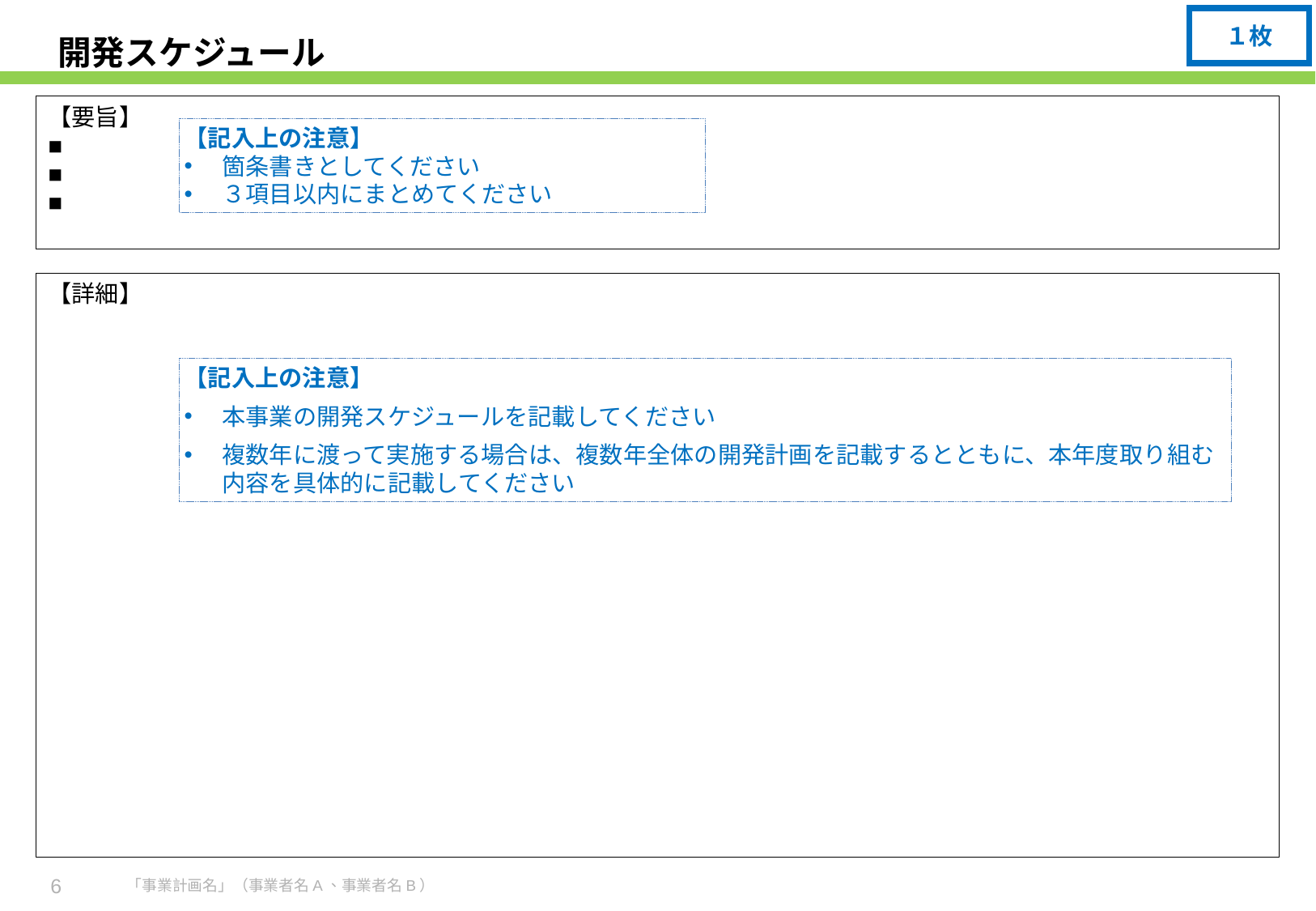

１枚
# 開発スケジュール
【要旨】
■
■
■
【記入上の注意】
箇条書きとしてください
３項目以内にまとめてください
【詳細】
【記入上の注意】
本事業の開発スケジュールを記載してください
複数年に渡って実施する場合は、複数年全体の開発計画を記載するとともに、本年度取り組む内容を具体的に記載してください
6
「事業計画名」（事業者名A、事業者名B）